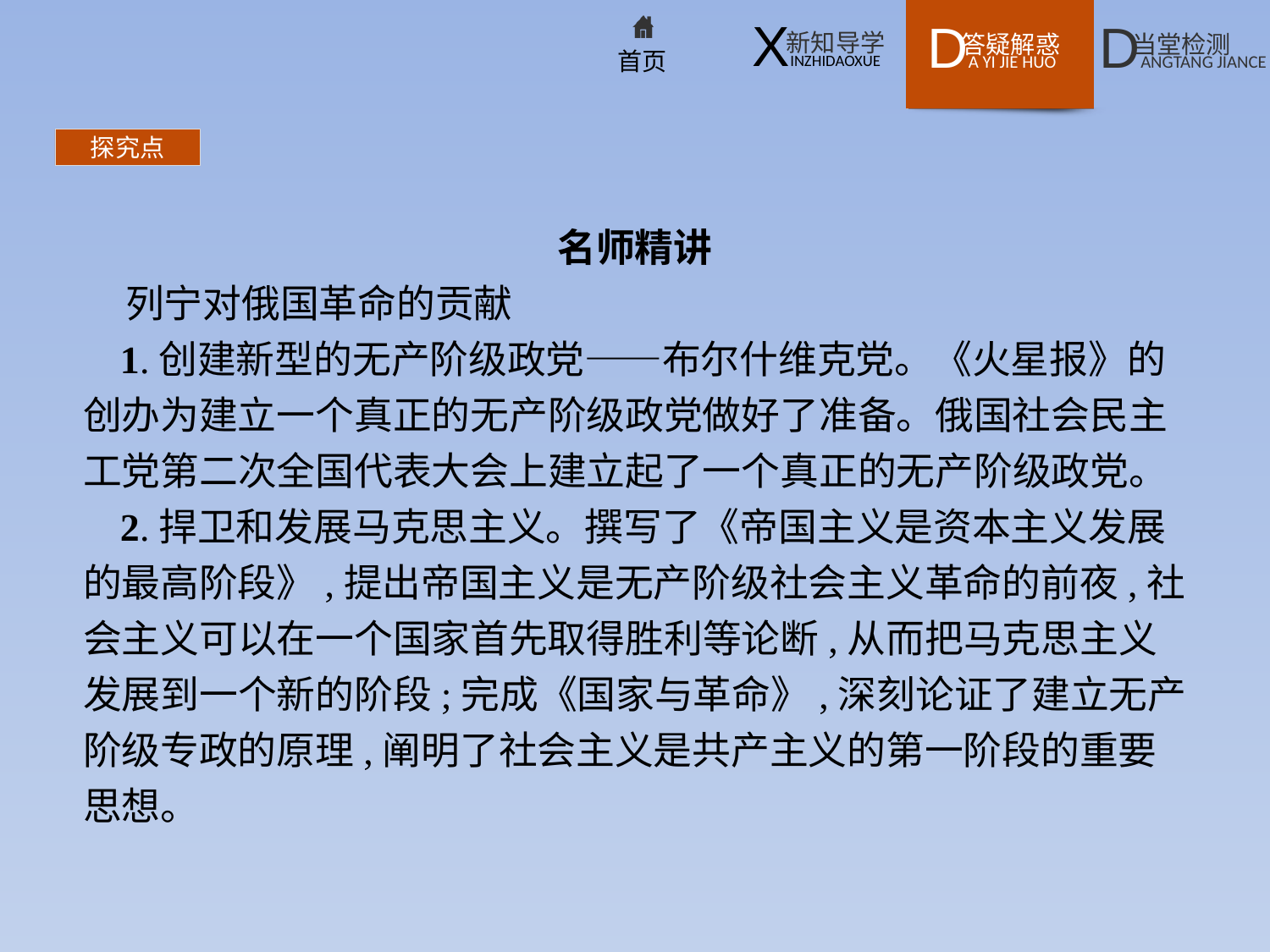

探究点
名师精讲
列宁对俄国革命的贡献
1.创建新型的无产阶级政党——布尔什维克党。《火星报》的创办为建立一个真正的无产阶级政党做好了准备。俄国社会民主工党第二次全国代表大会上建立起了一个真正的无产阶级政党。
2.捍卫和发展马克思主义。撰写了《帝国主义是资本主义发展的最高阶段》,提出帝国主义是无产阶级社会主义革命的前夜,社会主义可以在一个国家首先取得胜利等论断,从而把马克思主义发展到一个新的阶段;完成《国家与革命》,深刻论证了建立无产阶级专政的原理,阐明了社会主义是共产主义的第一阶段的重要思想。